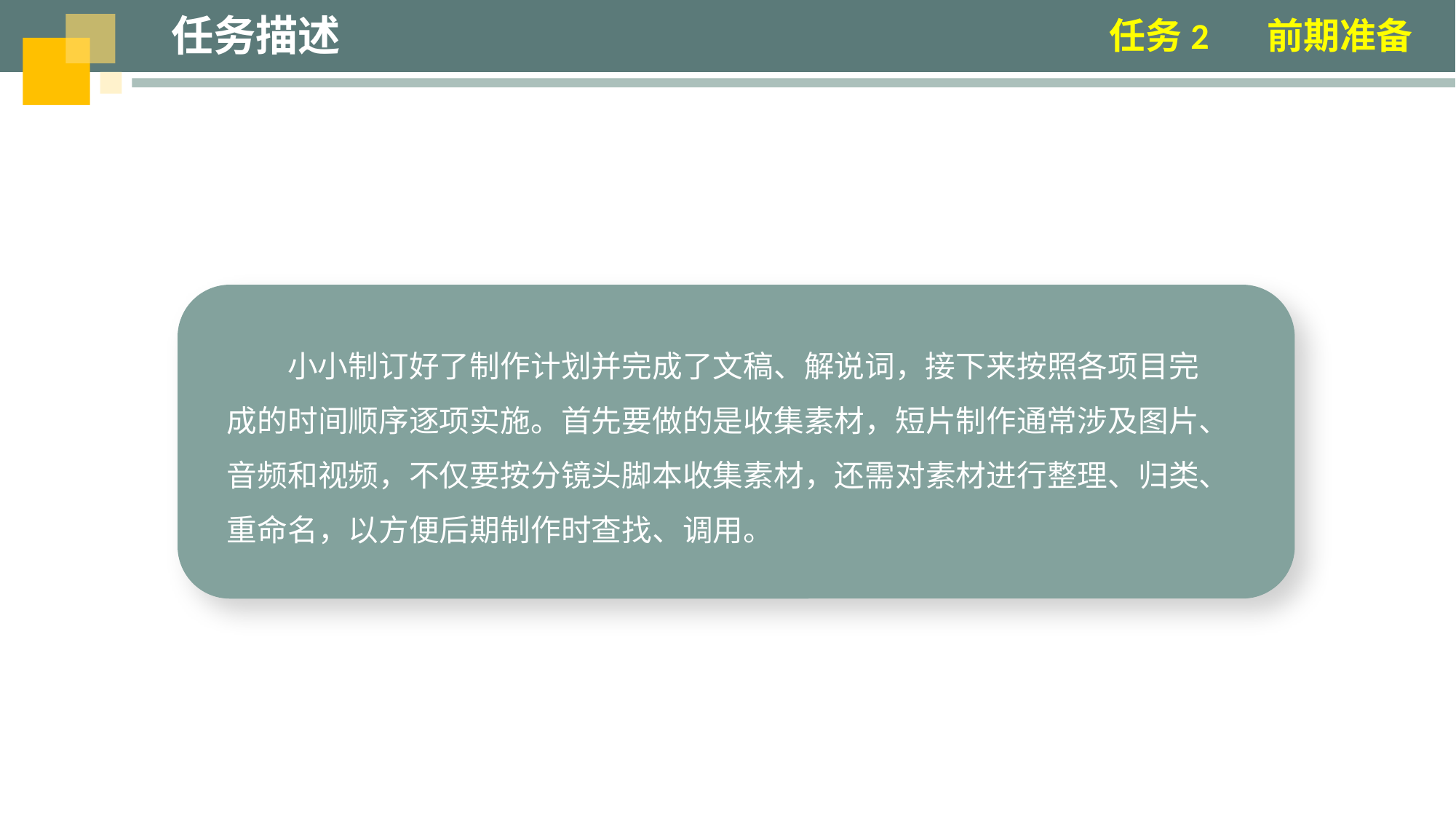

任务描述
任务2      前期准备

小小制订好了制作计划并完成了文稿、解说词，接下来按照各项目完成的时间顺序逐项实施。首先要做的是收集素材，短片制作通常涉及图片、音频和视频，不仅要按分镜头脚本收集素材，还需对素材进行整理、归类、重命名，以方便后期制作时查找、调用。